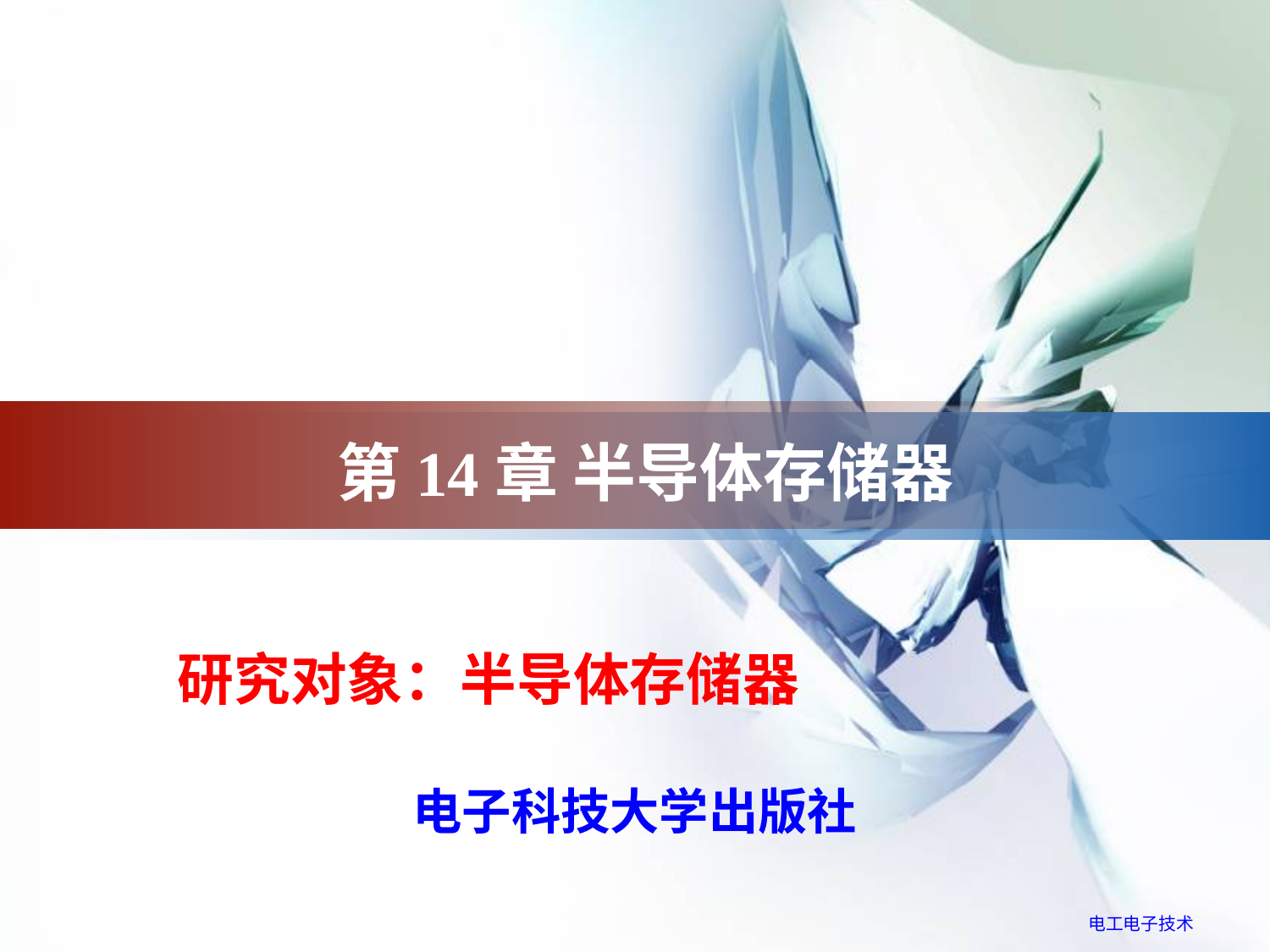

# 第14章 半导体存储器
研究对象：半导体存储器
电子科技大学出版社

电工电子技术